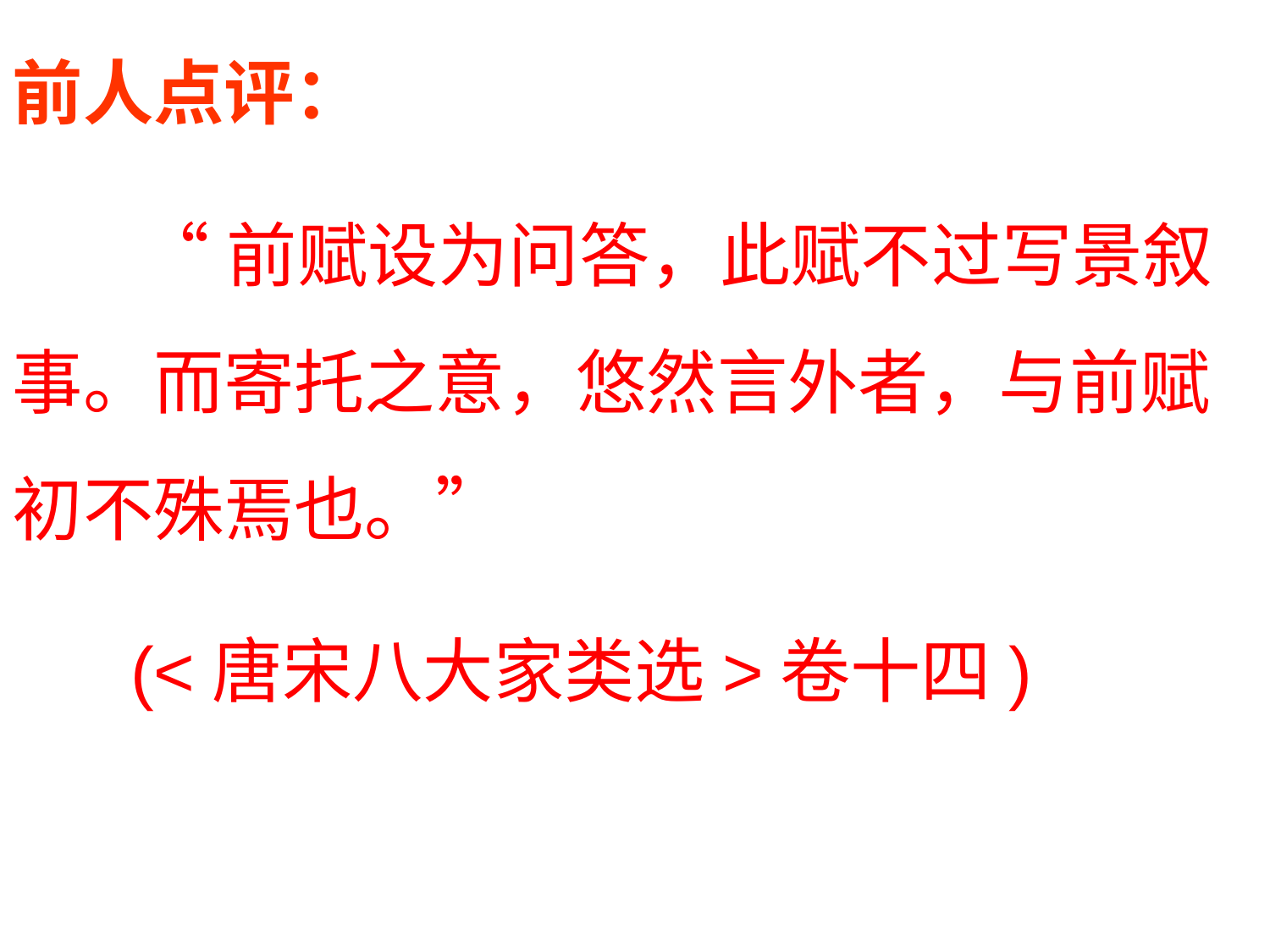

前人点评：
        “前赋设为问答，此赋不过写景叙事。而寄托之意，悠然言外者，与前赋初不殊焉也。”
      (<唐宋八大家类选>卷十四)